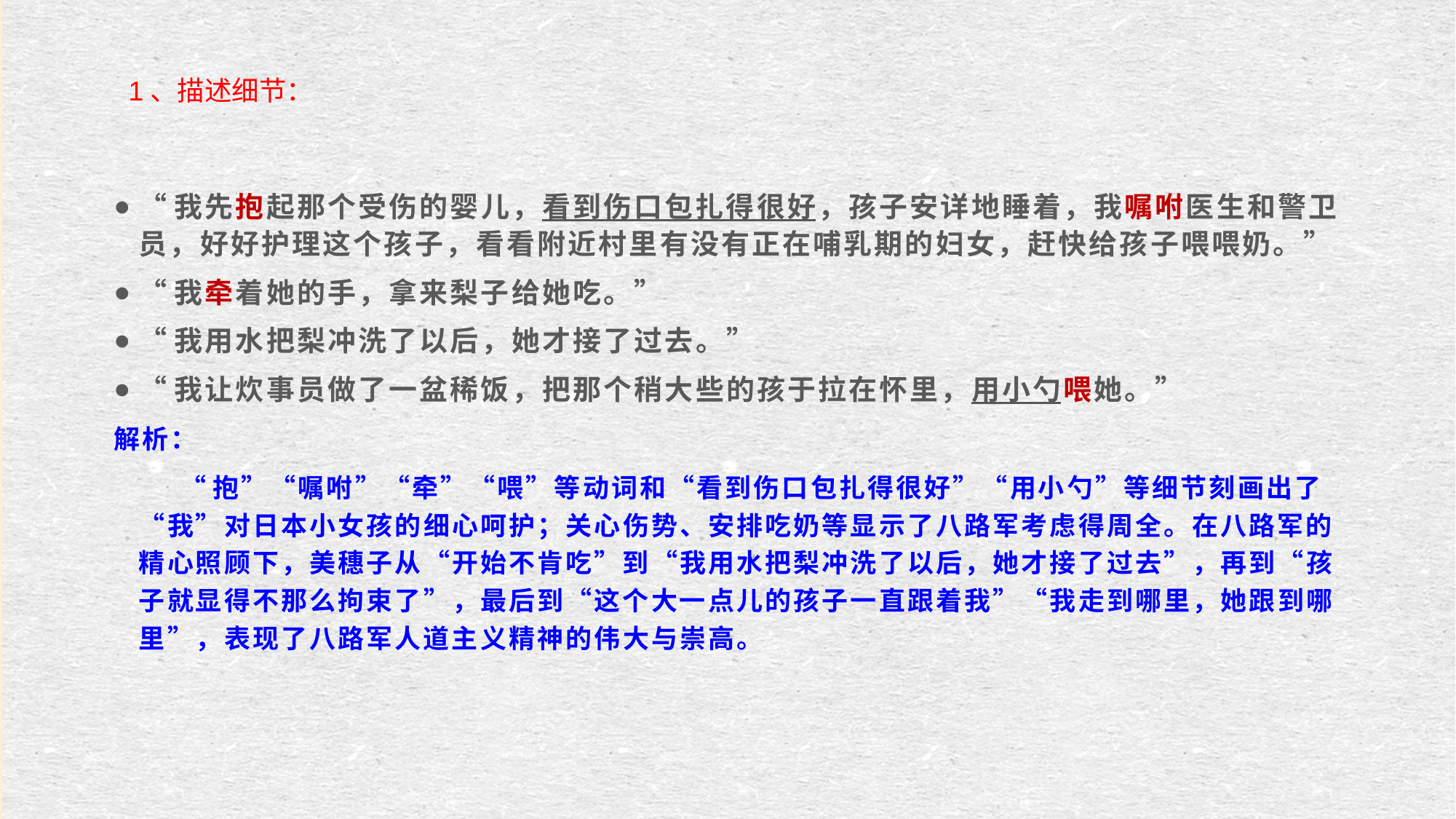

1、描述细节：
“我先抱起那个受伤的婴儿，看到伤口包扎得很好，孩子安详地睡着，我嘱咐医生和警卫员，好好护理这个孩子，看看附近村里有没有正在哺乳期的妇女，赶快给孩子喂喂奶。”
“我牵着她的手，拿来梨子给她吃。”
“我用水把梨冲洗了以后，她才接了过去。”
“我让炊事员做了一盆稀饭，把那个稍大些的孩于拉在怀里，用小勺喂她。”
解析：
        “抱”“嘱咐”“牵”“喂”等动词和“看到伤口包扎得很好”“用小勺”等细节刻画出了“我”对日本小女孩的细心呵护；关心伤势、安排吃奶等显示了八路军考虑得周全。在八路军的精心照顾下，美穗子从“开始不肯吃”到“我用水把梨冲洗了以后，她才接了过去”，再到“孩子就显得不那么拘束了”，最后到“这个大一点儿的孩子一直跟着我”“我走到哪里，她跟到哪里”，表现了八路军人道主义精神的伟大与崇高。